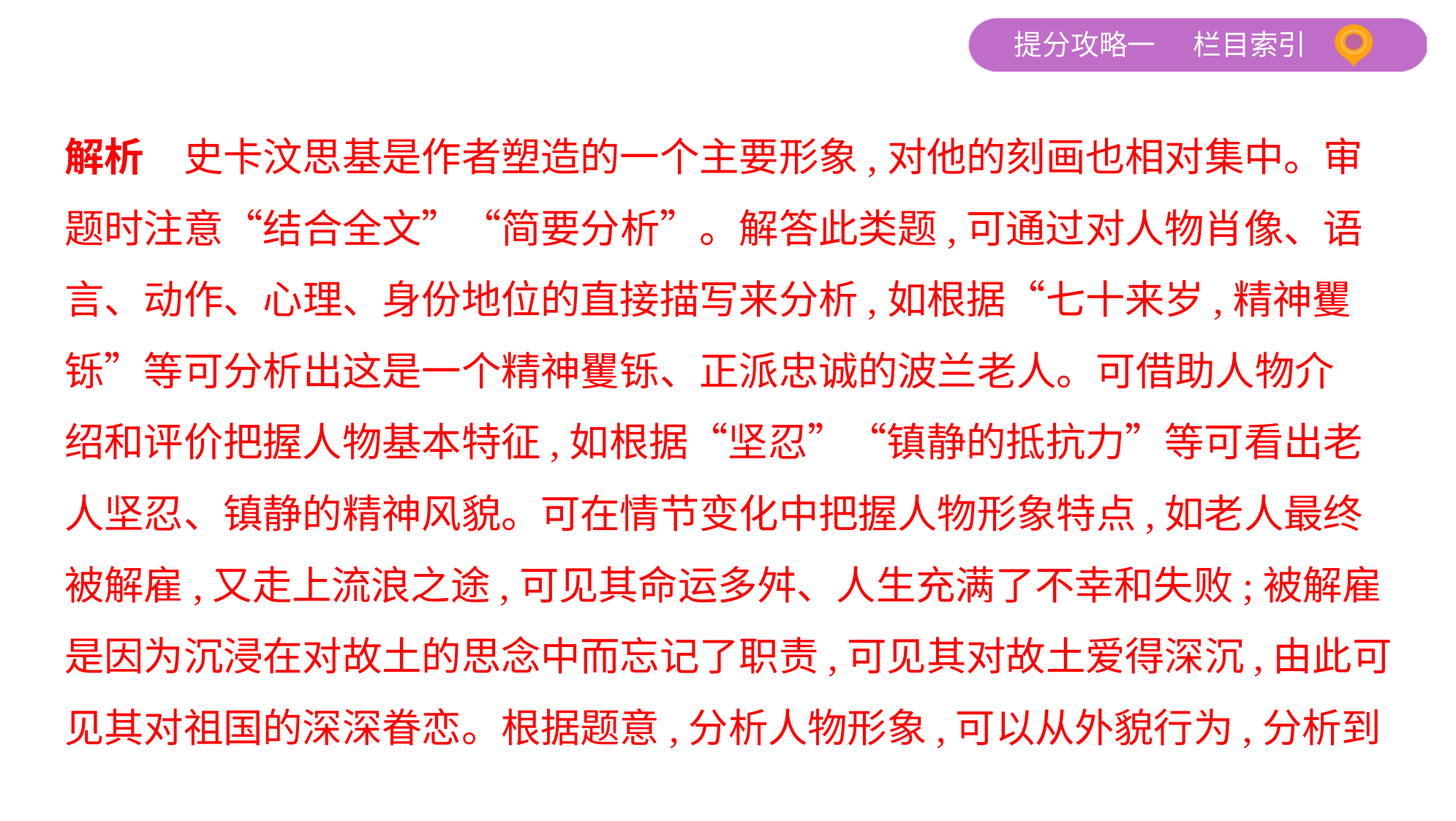

解析　史卡汶思基是作者塑造的一个主要形象,对他的刻画也相对集中。审
题时注意“结合全文”“简要分析”。解答此类题,可通过对人物肖像、语
言、动作、心理、身份地位的直接描写来分析,如根据“七十来岁,精神矍
铄”等可分析出这是一个精神矍铄、正派忠诚的波兰老人。可借助人物介
绍和评价把握人物基本特征,如根据“坚忍”“镇静的抵抗力”等可看出老
人坚忍、镇静的精神风貌。可在情节变化中把握人物形象特点,如老人最终
被解雇,又走上流浪之途,可见其命运多舛、人生充满了不幸和失败;被解雇
是因为沉浸在对故土的思念中而忘记了职责,可见其对故土爱得深沉,由此可
见其对祖国的深深眷恋。根据题意,分析人物形象,可以从外貌行为,分析到